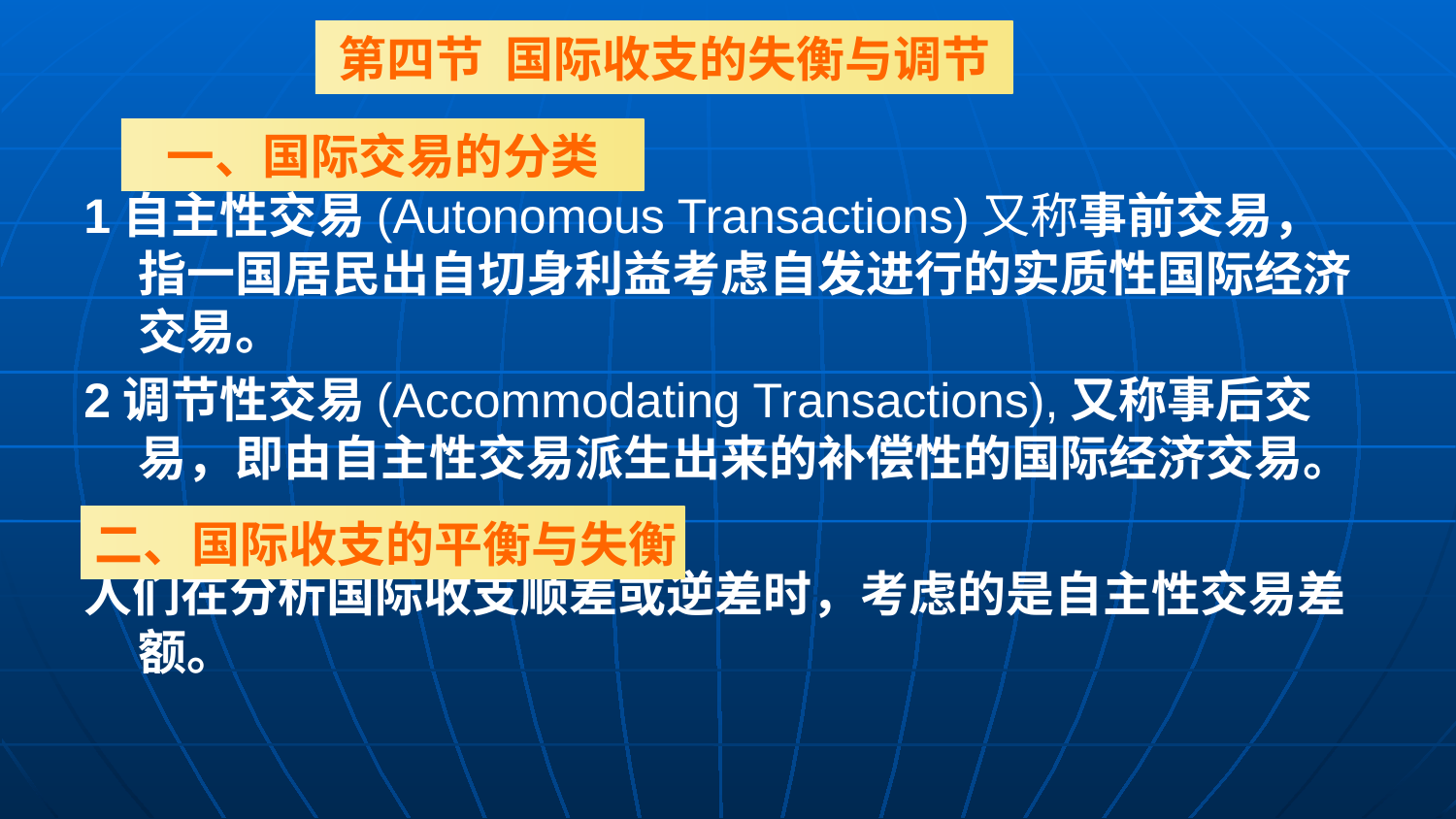

第四节  国际收支的失衡与调节

1自主性交易(Autonomous Transactions)又称事前交易，指一国居民出自切身利益考虑自发进行的实质性国际经济交易。
2调节性交易(Accommodating Transactions),又称事后交易，即由自主性交易派生出来的补偿性的国际经济交易。

人们在分析国际收支顺差或逆差时，考虑的是自主性交易差额。
一、国际交易的分类
二、国际收支的平衡与失衡